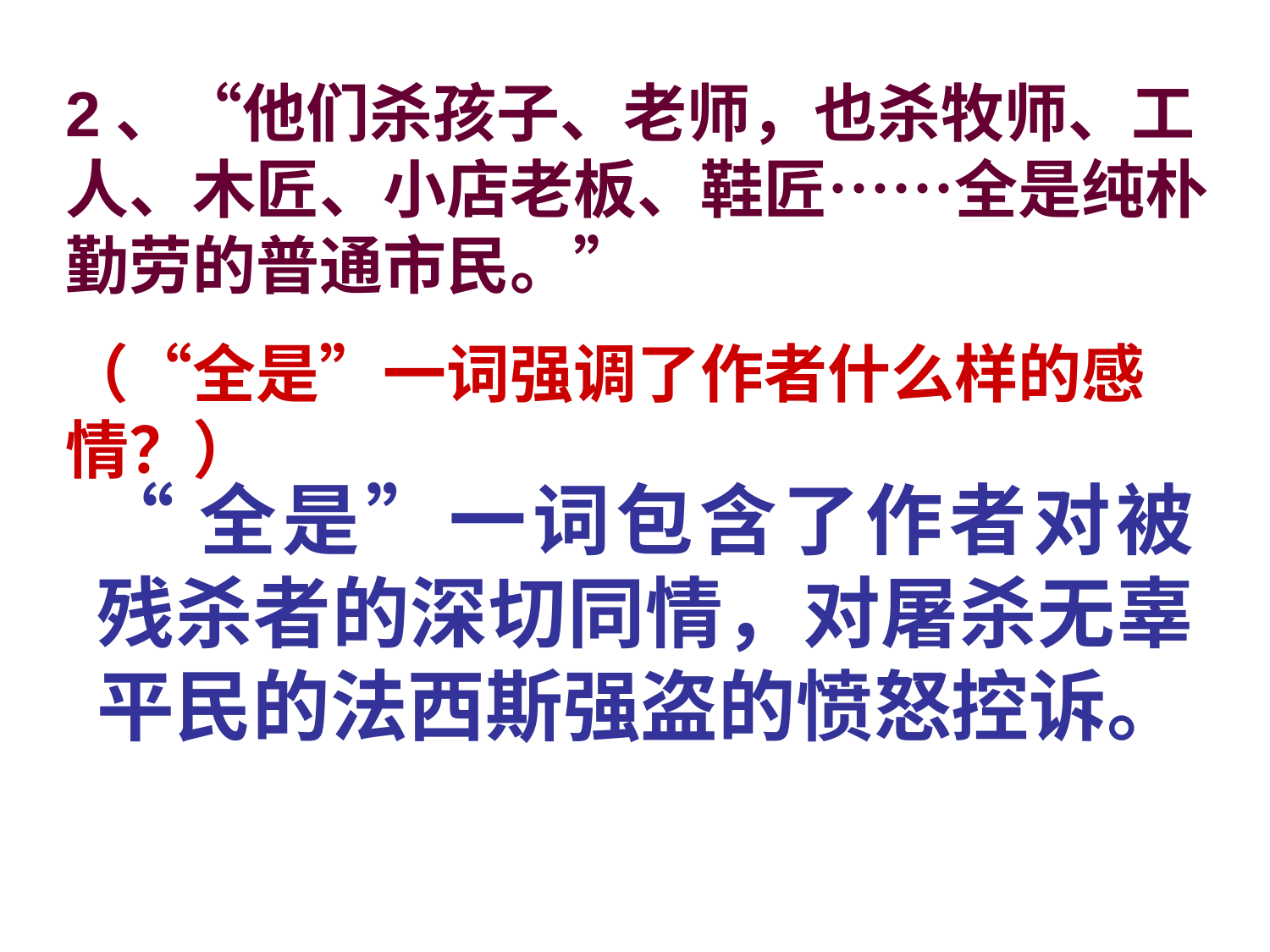

2、“他们杀孩子、老师，也杀牧师、工人、木匠、小店老板、鞋匠……全是纯朴勤劳的普通市民。”
（“全是”一词强调了作者什么样的感情？）
“全是”一词包含了作者对被残杀者的深切同情，对屠杀无辜平民的法西斯强盗的愤怒控诉。